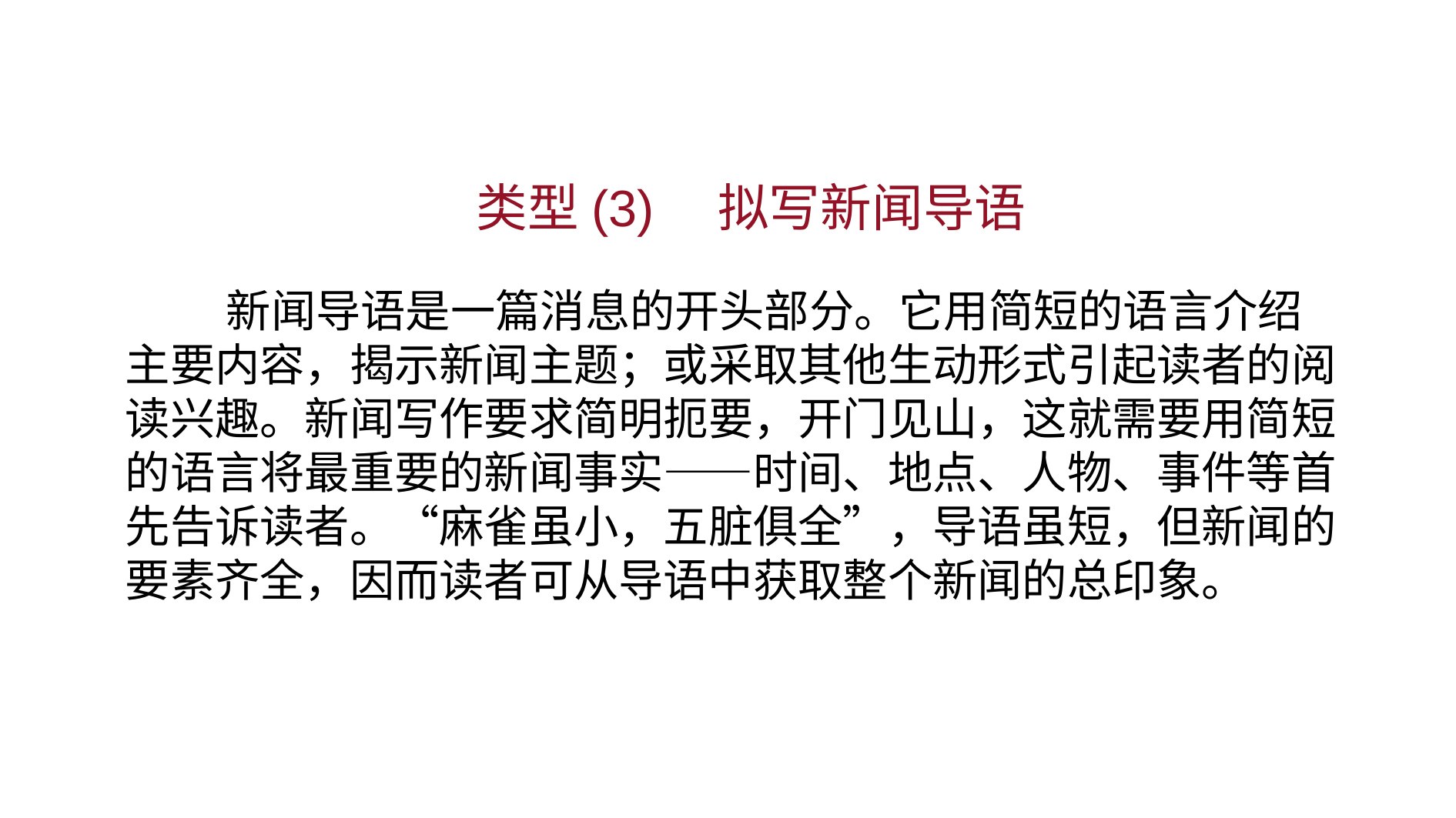

类型(3)　拟写新闻导语

         新闻导语是一篇消息的开头部分。它用简短的语言介绍主要内容，揭示新闻主题；或采取其他生动形式引起读者的阅读兴趣。新闻写作要求简明扼要，开门见山，这就需要用简短的语言将最重要的新闻事实——时间、地点、人物、事件等首先告诉读者。“麻雀虽小，五脏俱全”，导语虽短，但新闻的要素齐全，因而读者可从导语中获取整个新闻的总印象。